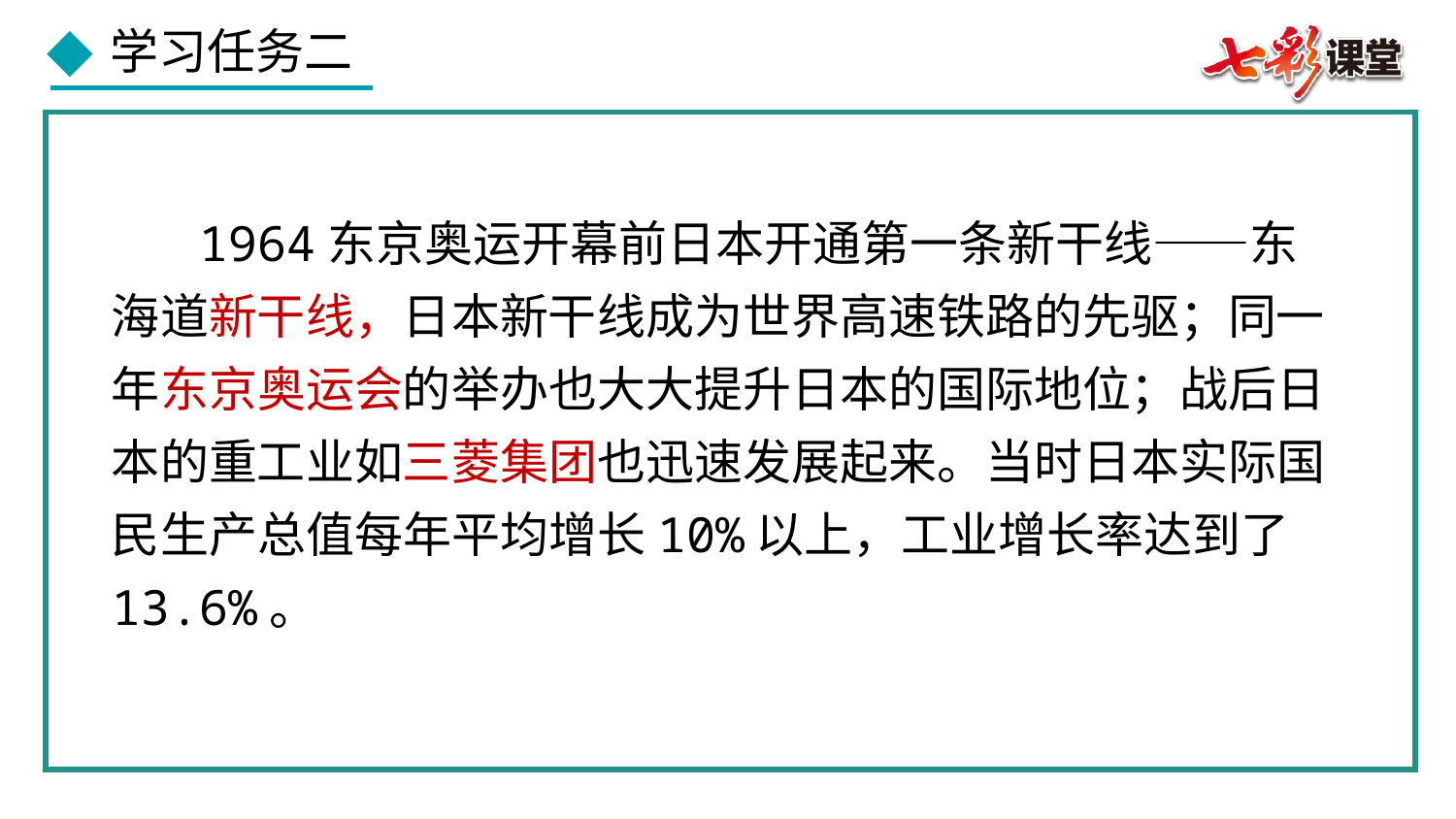

1964东京奥运开幕前日本开通第一条新干线——东海道新干线，日本新干线成为世界高速铁路的先驱；同一年东京奥运会的举办也大大提升日本的国际地位；战后日本的重工业如三菱集团也迅速发展起来。当时日本实际国民生产总值每年平均增长10%以上，工业增长率达到了13.6%。